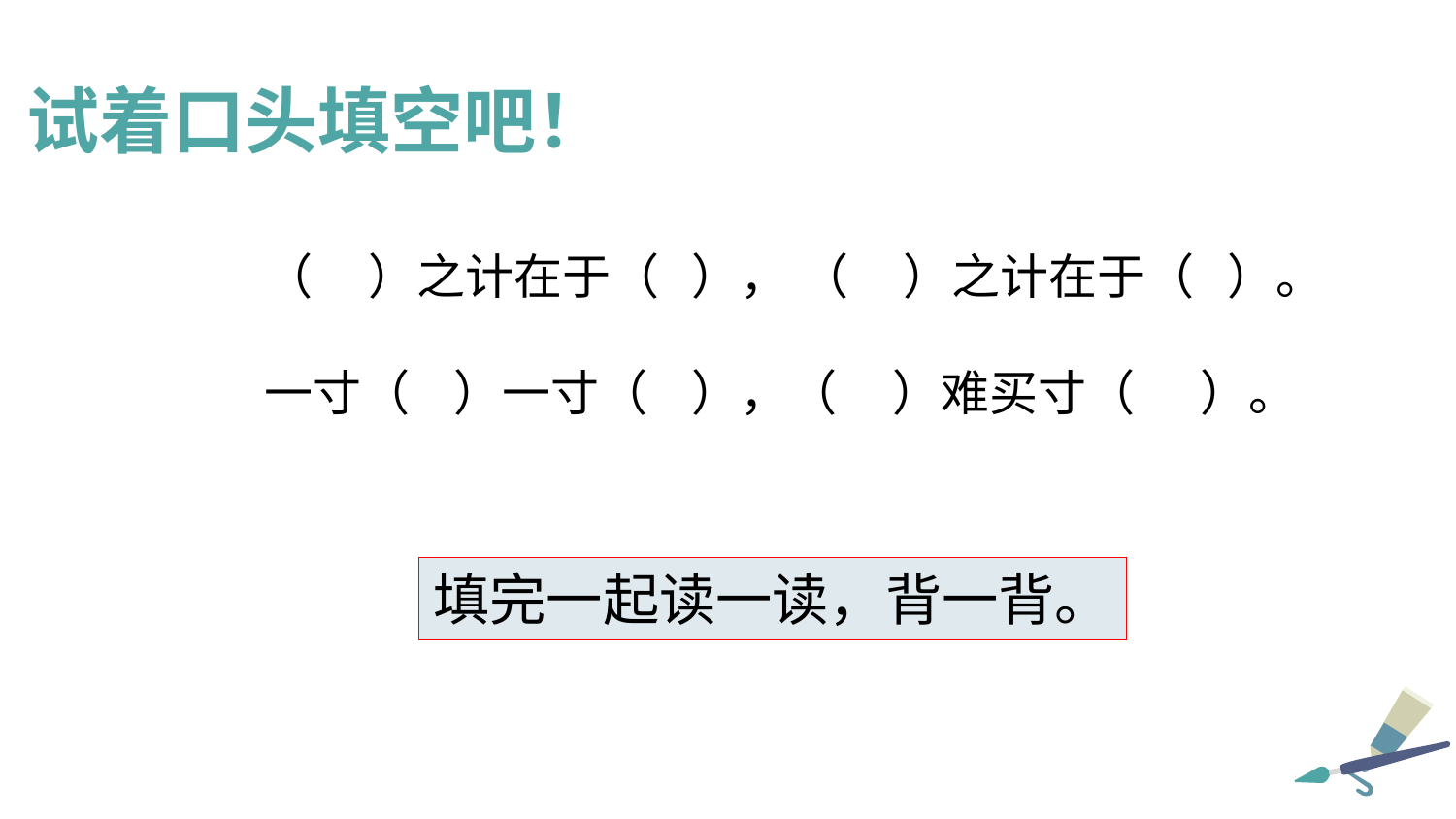

试着口头填空吧！
（     ）之计在于（   ）， （     ）之计在于（   ）。

一寸（    ）一寸（    ），（     ）难买寸（      ）。
填完一起读一读，背一背。